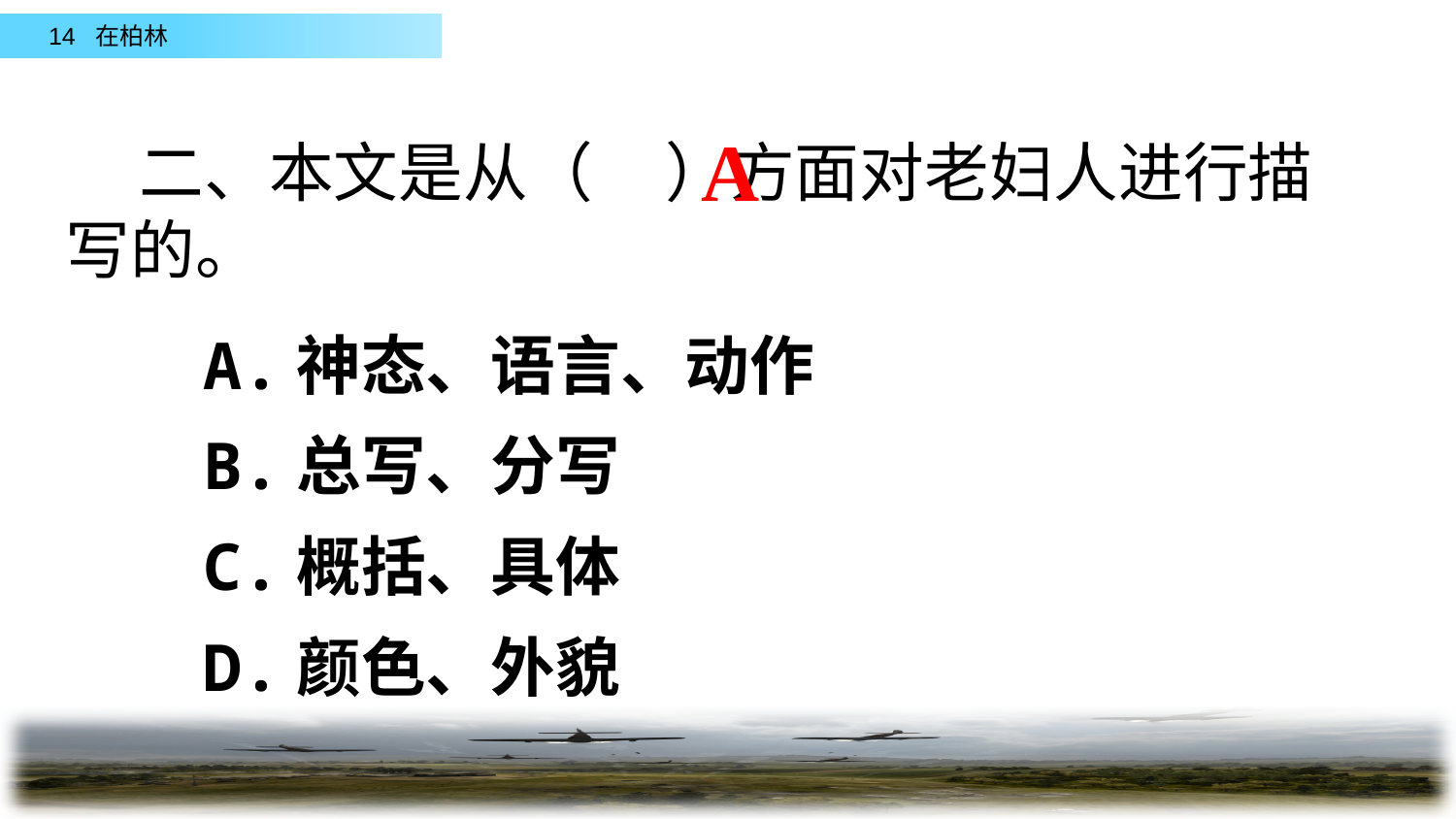

A
    二、本文是从（     ）方面对老妇人进行描写的。
A.神态、语言、动作
B.总写、分写
C.概括、具体
D.颜色、外貌